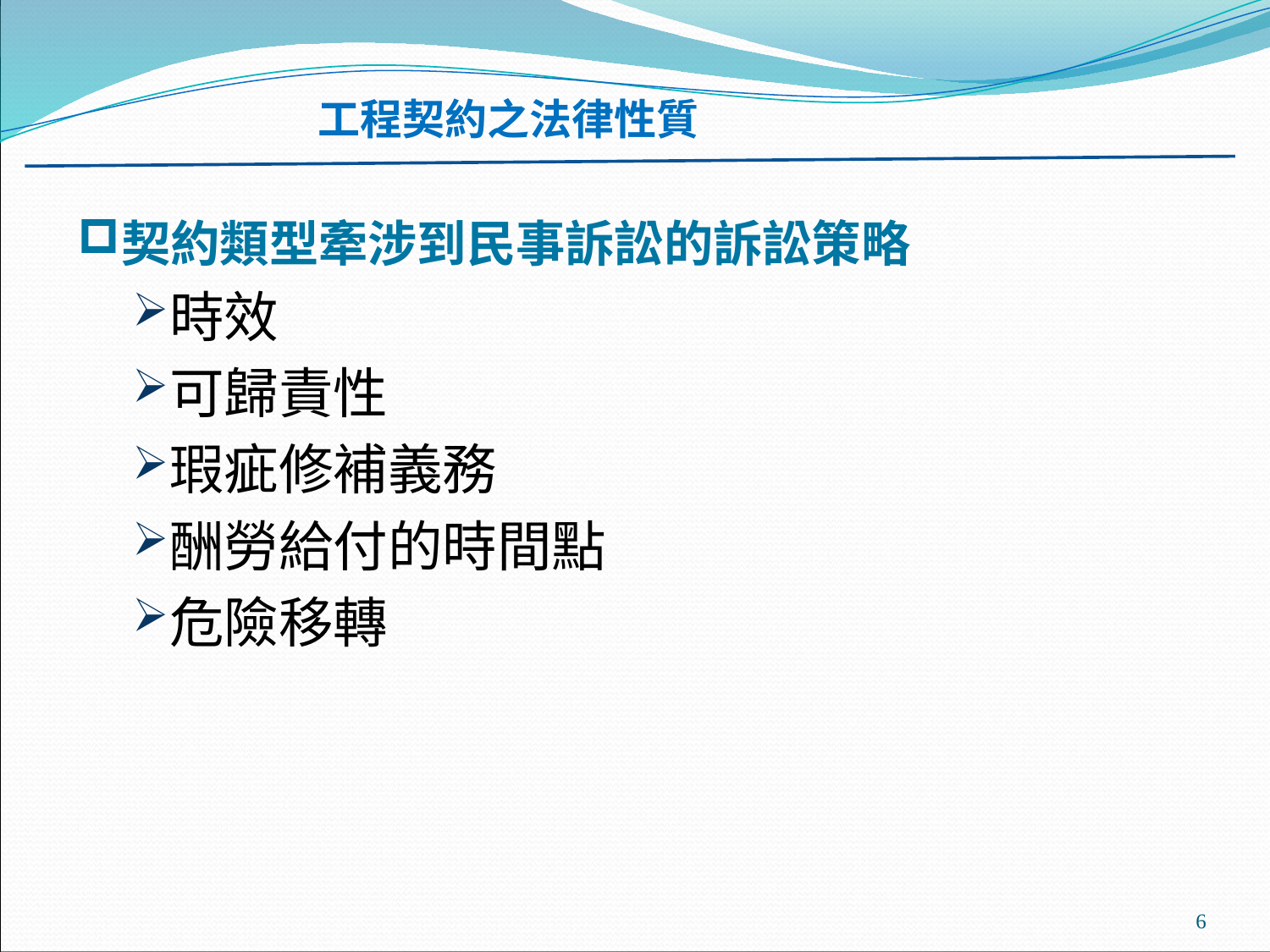

工程契約之法律性質
#
契約類型牽涉到民事訴訟的訴訟策略
時效
可歸責性
瑕疵修補義務
酬勞給付的時間點
危險移轉
6